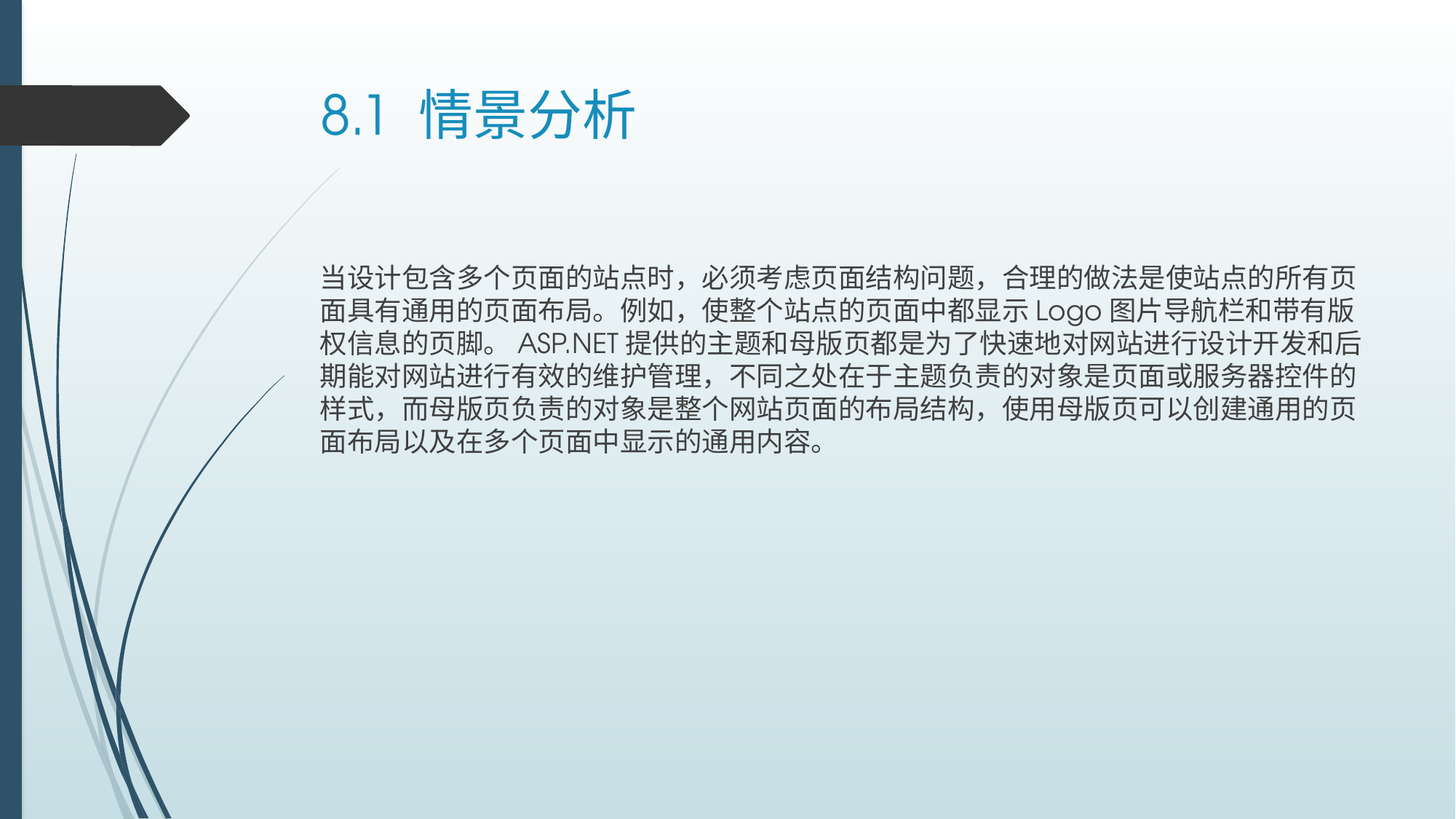

# 8.1 情景分析
当设计包含多个页面的站点时，必须考虑页面结构问题，合理的做法是使站点的所有页面具有通用的页面布局。例如，使整个站点的页面中都显示Logo图片导航栏和带有版权信息的页脚。ASP.NET提供的主题和母版页都是为了快速地对网站进行设计开发和后期能对网站进行有效的维护管理，不同之处在于主题负责的对象是页面或服务器控件的样式，而母版页负责的对象是整个网站页面的布局结构，使用母版页可以创建通用的页面布局以及在多个页面中显示的通用内容。